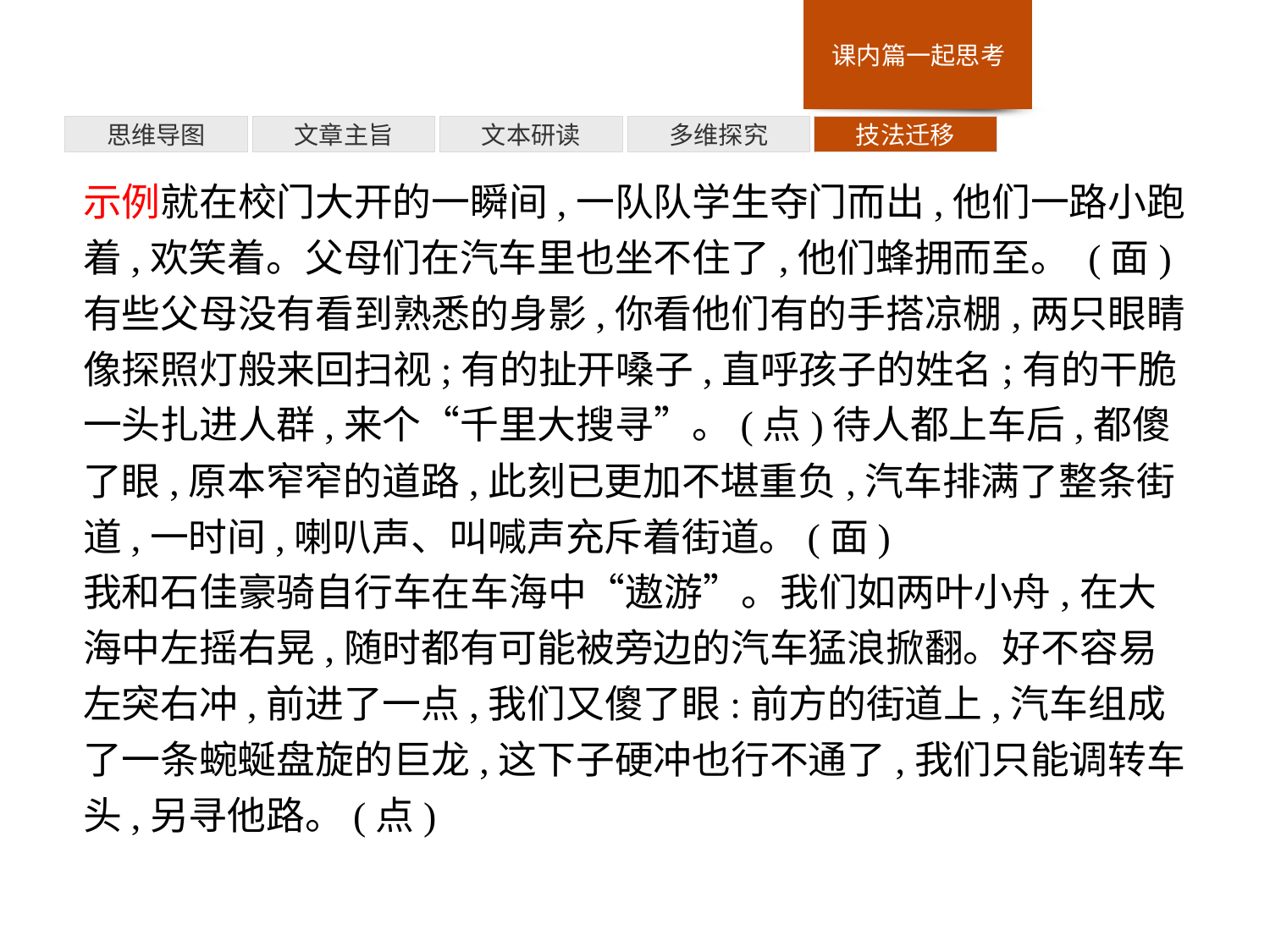

多维探究
思维导图
文章主旨
文本研读
技法迁移
示例就在校门大开的一瞬间,一队队学生夺门而出,他们一路小跑着,欢笑着。父母们在汽车里也坐不住了,他们蜂拥而至。 (面)
有些父母没有看到熟悉的身影,你看他们有的手搭凉棚,两只眼睛像探照灯般来回扫视;有的扯开嗓子,直呼孩子的姓名;有的干脆一头扎进人群,来个“千里大搜寻”。(点)待人都上车后,都傻了眼,原本窄窄的道路,此刻已更加不堪重负,汽车排满了整条街道,一时间,喇叭声、叫喊声充斥着街道。(面)
我和石佳豪骑自行车在车海中“遨游”。我们如两叶小舟,在大海中左摇右晃,随时都有可能被旁边的汽车猛浪掀翻。好不容易左突右冲,前进了一点,我们又傻了眼:前方的街道上,汽车组成了一条蜿蜒盘旋的巨龙,这下子硬冲也行不通了,我们只能调转车头,另寻他路。(点)